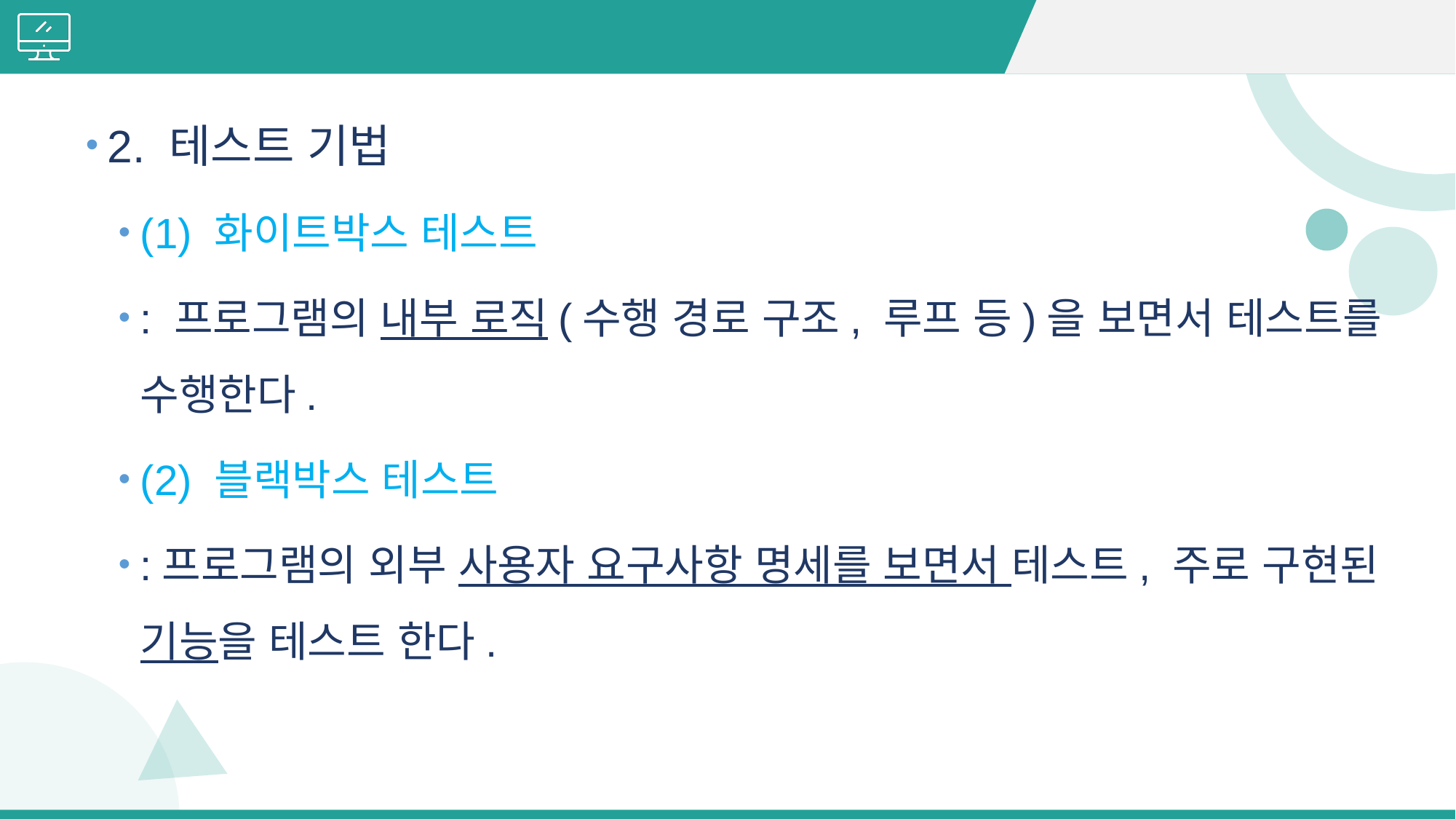

#
2. 테스트 기법
(1) 화이트박스 테스트
: 프로그램의 내부 로직(수행 경로 구조, 루프 등)을 보면서 테스트를 수행한다.
(2) 블랙박스 테스트
:프로그램의 외부 사용자 요구사항 명세를 보면서 테스트, 주로 구현된 기능을 테스트 한다.